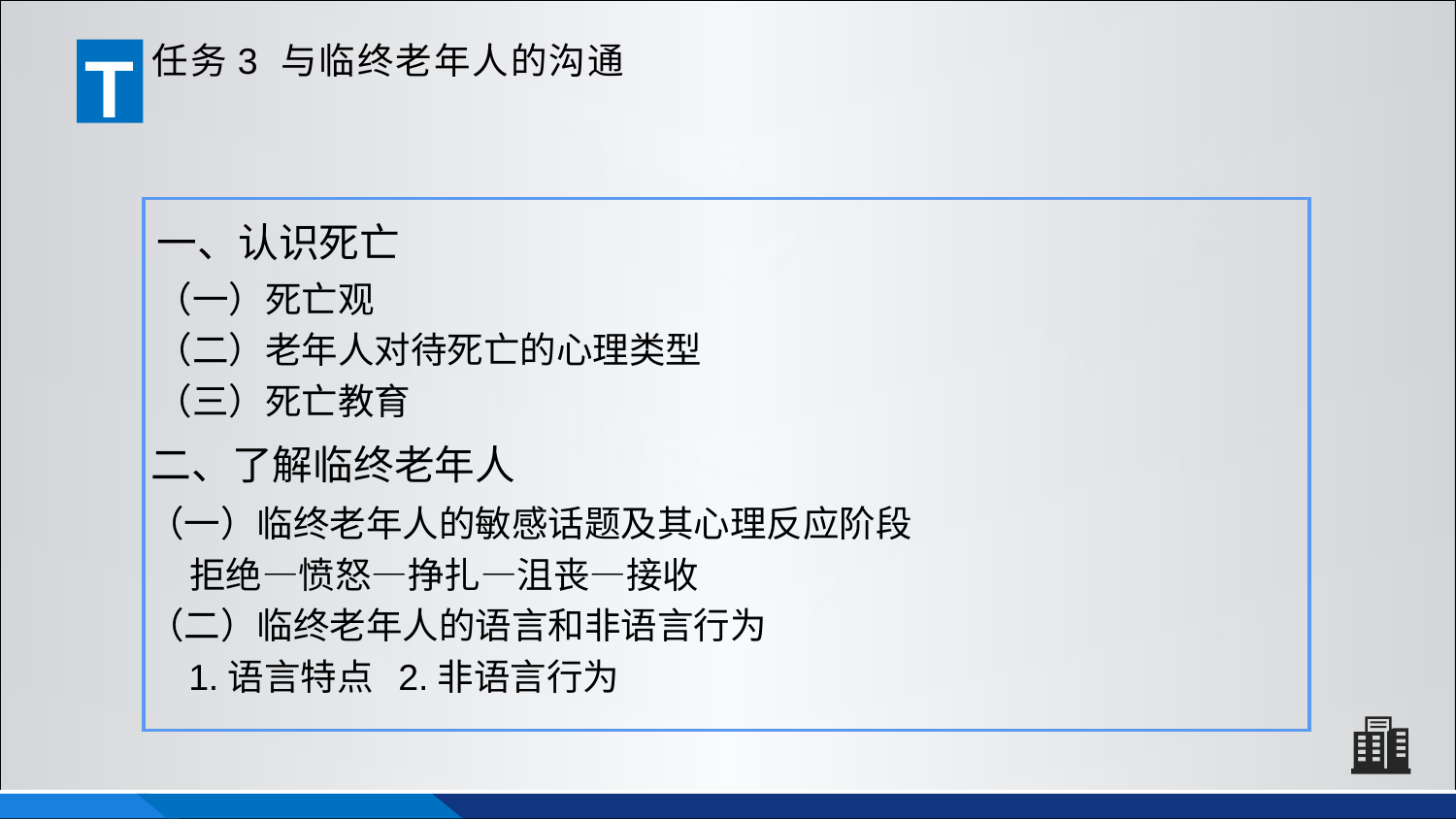

T
任务3 与临终老年人的沟通

一、认识死亡
（一）死亡观
（二）老年人对待死亡的心理类型
（三）死亡教育

二、了解临终老年人
（一）临终老年人的敏感话题及其心理反应阶段
    拒绝—愤怒—挣扎—沮丧—接收
（二）临终老年人的语言和非语言行为
    1.语言特点  2.非语言行为